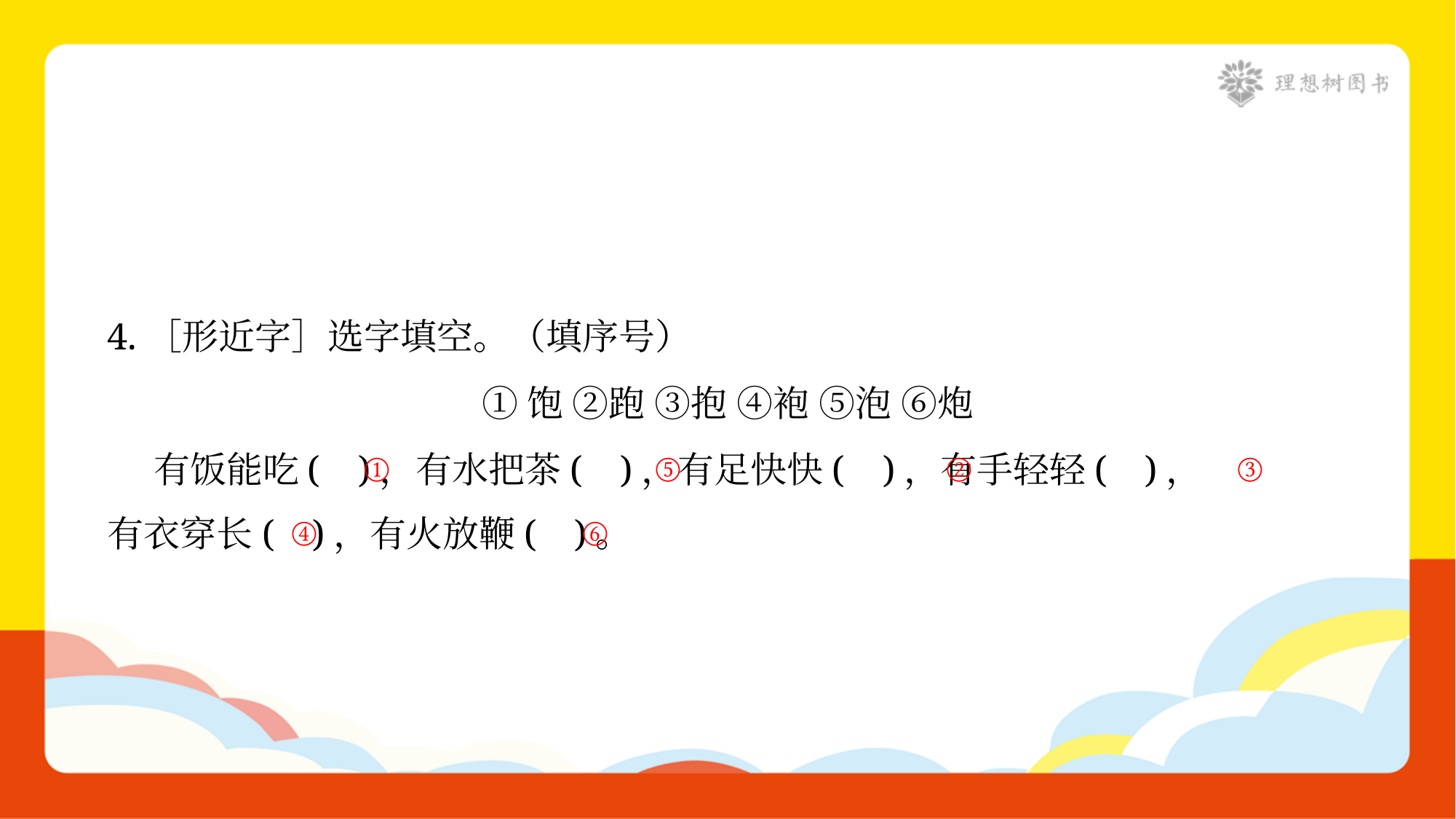

4.［形近字］选字填空。（填序号）
①饱 ②跑 ③抱 ④袍 ⑤泡 ⑥炮
    有饭能吃(    )，有水把茶(    )，有足快快(    )，有手轻轻(    )，
有衣穿长(    )，有火放鞭(    )。
①
⑤
②
③
④
⑥